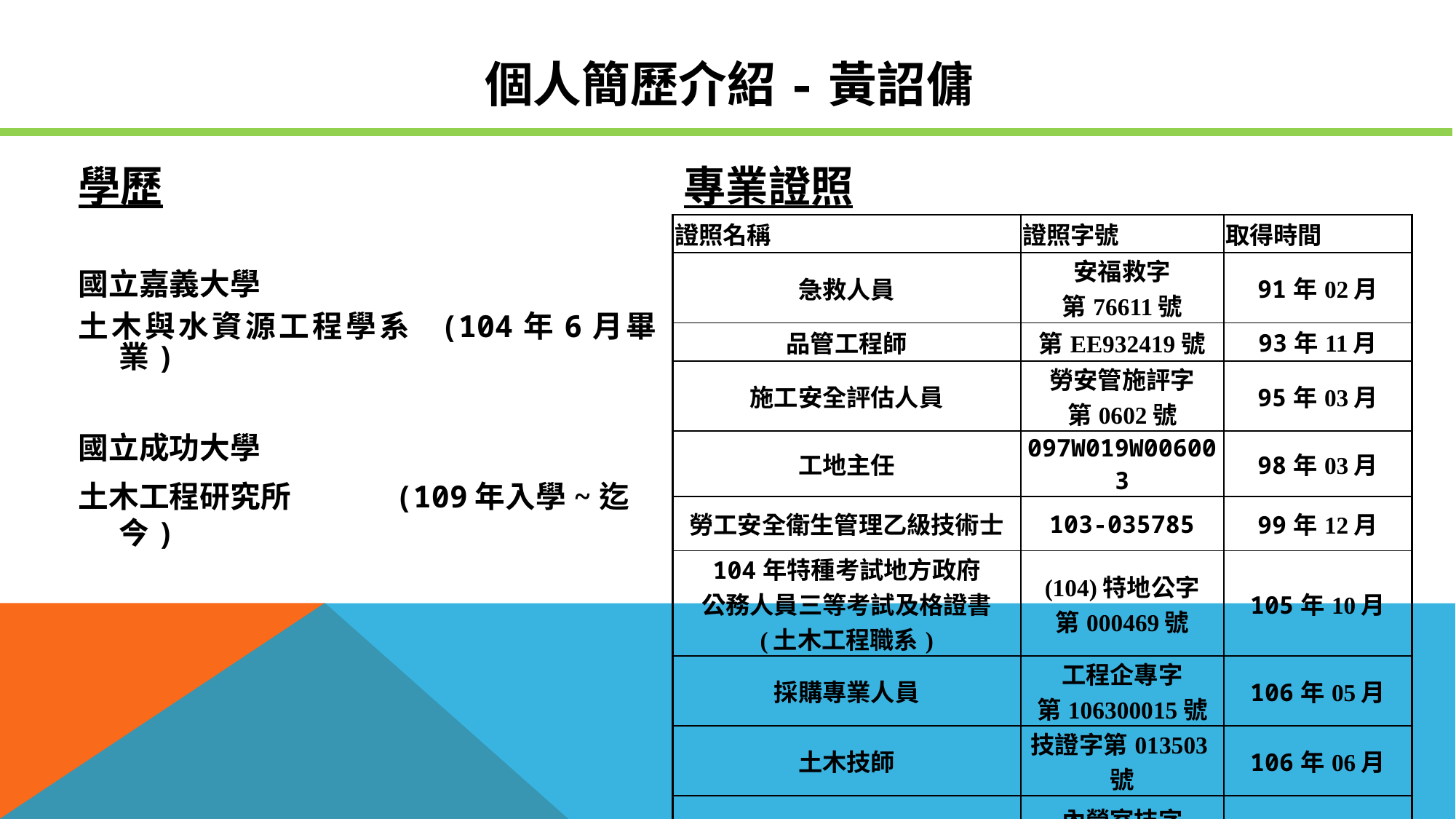

# 個人簡歷介紹-黃詔傭
學歷

國立嘉義大學
土木與水資源工程學系  (104年6月畢業)

國立成功大學
土木工程研究所              (109年入學~迄今)
專業證照

| 證照名稱 | 證照字號 | 取得時間 |
| --- | --- | --- |
| 急救人員 | 安福救字 第76611號 | 91年02月 |
| 品管工程師 | 第EE932419號 | 93年11月 |
| 施工安全評估人員 | 勞安管施評字 第0602號 | 95年03月 |
| 工地主任 | 097W019W006003 | 98年03月 |
| 勞工安全衛生管理乙級技術士 | 103-035785 | 99年12月 |
| 104年特種考試地方政府 公務人員三等考試及格證書 (土木工程職系) | (104)特地公字 第000469號 | 105年10月 |
| 採購專業人員 | 工程企專字 第106300015號 | 106年05月 |
| 土木技師 | 技證字第013503號 | 106年06月 |
| 室內裝修施工技術人員 | 內營室技字 第40EB226827號 | 110年02月 |